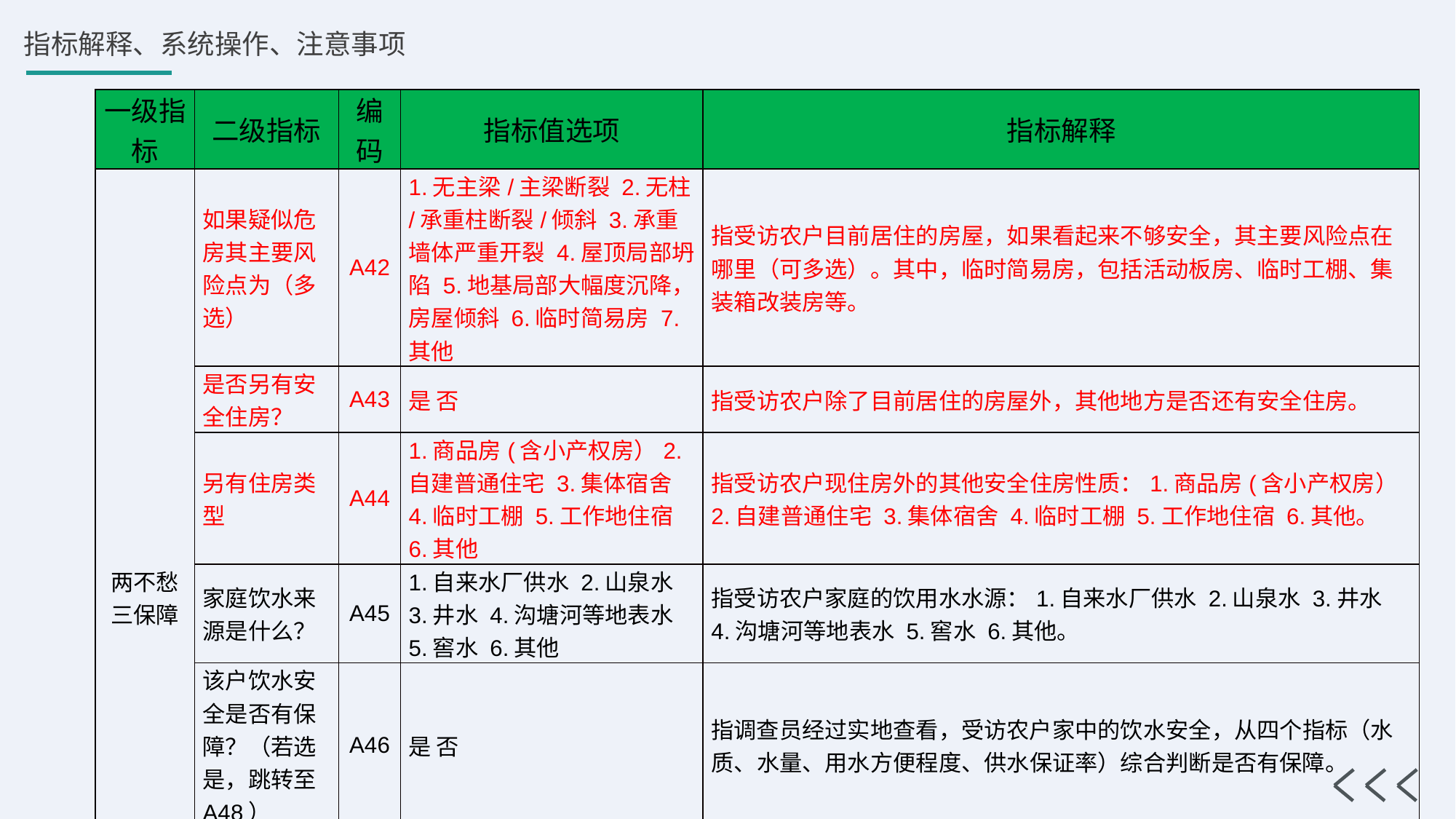

| 一级指标 | 二级指标 | 编码 | 指标值选项 | 指标解释 |
| --- | --- | --- | --- | --- |
| 两不愁三保障 | 如果疑似危房其主要风险点为（多选） | A42 | 1.无主梁/主梁断裂 2.无柱/承重柱断裂/倾斜 3.承重墙体严重开裂 4.屋顶局部坍陷 5.地基局部大幅度沉降，房屋倾斜 6.临时简易房 7.其他 | 指受访农户目前居住的房屋，如果看起来不够安全，其主要风险点在哪里（可多选）。其中，临时简易房，包括活动板房、临时工棚、集装箱改装房等。 |
|  | 是否另有安全住房？ | A43 | 是 否 | 指受访农户除了目前居住的房屋外，其他地方是否还有安全住房。 |
|  | 另有住房类型 | A44 | 1.商品房(含小产权房）2.自建普通住宅 3.集体宿舍 4.临时工棚 5.工作地住宿 6.其他 | 指受访农户现住房外的其他安全住房性质：1.商品房(含小产权房）2.自建普通住宅 3.集体宿舍 4.临时工棚 5.工作地住宿 6.其他。 |
|  | 家庭饮水来源是什么？ | A45 | 1.自来水厂供水 2.山泉水 3.井水 4.沟塘河等地表水 5.窖水 6.其他 | 指受访农户家庭的饮用水水源：1.自来水厂供水 2.山泉水 3.井水 4.沟塘河等地表水 5.窖水 6.其他。 |
|  | 该户饮水安全是否有保障？（若选是，跳转至A48） | A46 | 是 否 | 指调查员经过实地查看，受访农户家中的饮水安全，从四个指标（水质、水量、用水方便程度、供水保证率）综合判断是否有保障。 |
|  | 如果无保障，主要问题是什么？（多选） | A47 | 1.饮用水明显杂质、混浊、异味等水质不达标；2.水量低于35L/人.天；3.一年有36天以上无法保证；4.人工取水往返在20分钟以上。 | 指调查员经过实地查看，判定受访农户饮水安全无保障，其主要依据（可多选）：1.饮用水明显杂质、混浊、异味等水质不达标；2.水量低于35L/人.天；3.一年有36天以上无法保证；4.人工取水往返在20分钟以上。 |